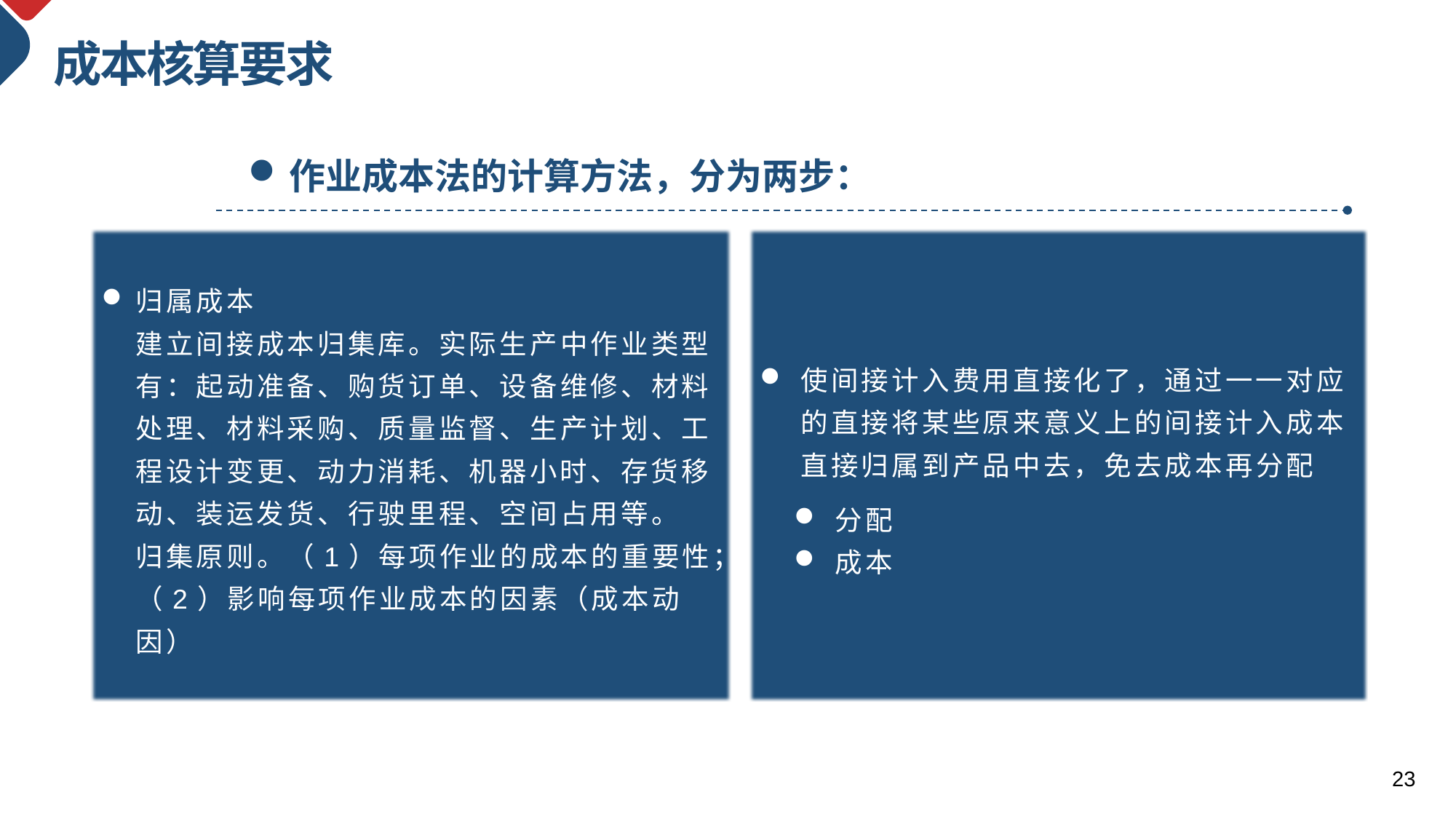

成本核算要求

作业成本法的计算方法，分为两步：
归属成本
建立间接成本归集库。实际生产中作业类型有：起动准备、购货订单、设备维修、材料处理、材料采购、质量监督、生产计划、工程设计变更、动力消耗、机器小时、存货移动、装运发货、行驶里程、空间占用等。
归集原则。（1）每项作业的成本的重要性；（2）影响每项作业成本的因素（成本动因）
使间接计入费用直接化了，通过一一对应的直接将某些原来意义上的间接计入成本直接归属到产品中去，免去成本再分配
分配
成本